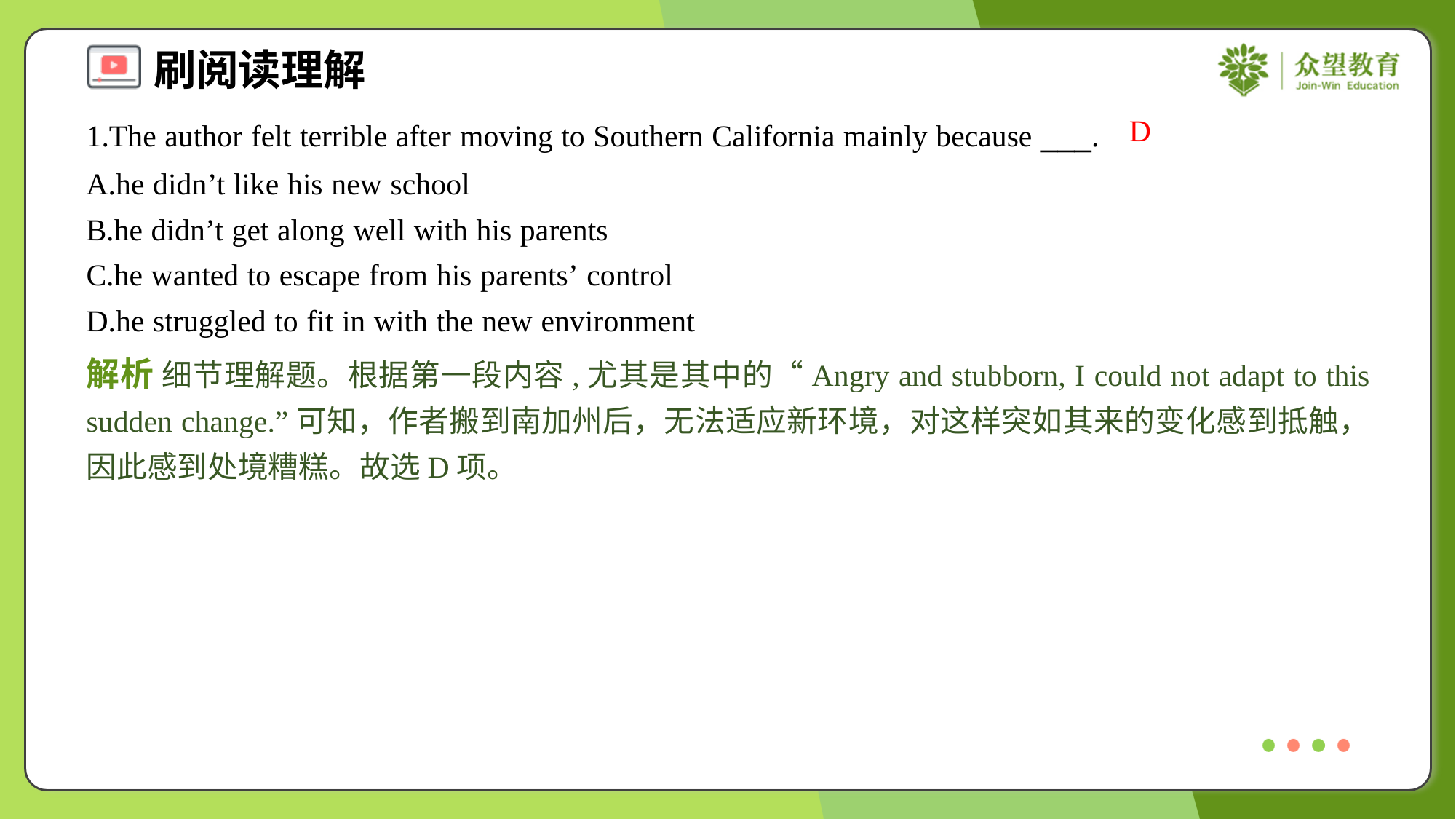

D
1.The author felt terrible after moving to Southern California mainly because ___.
A.he didn’t like his new school
B.he didn’t get along well with his parents
C.he wanted to escape from his parents’ control
D.he struggled to fit in with the new environment
解析 细节理解题。根据第一段内容,尤其是其中的“Angry and stubborn, I could not adapt to this sudden change.”可知，作者搬到南加州后，无法适应新环境，对这样突如其来的变化感到抵触，因此感到处境糟糕。故选D项。